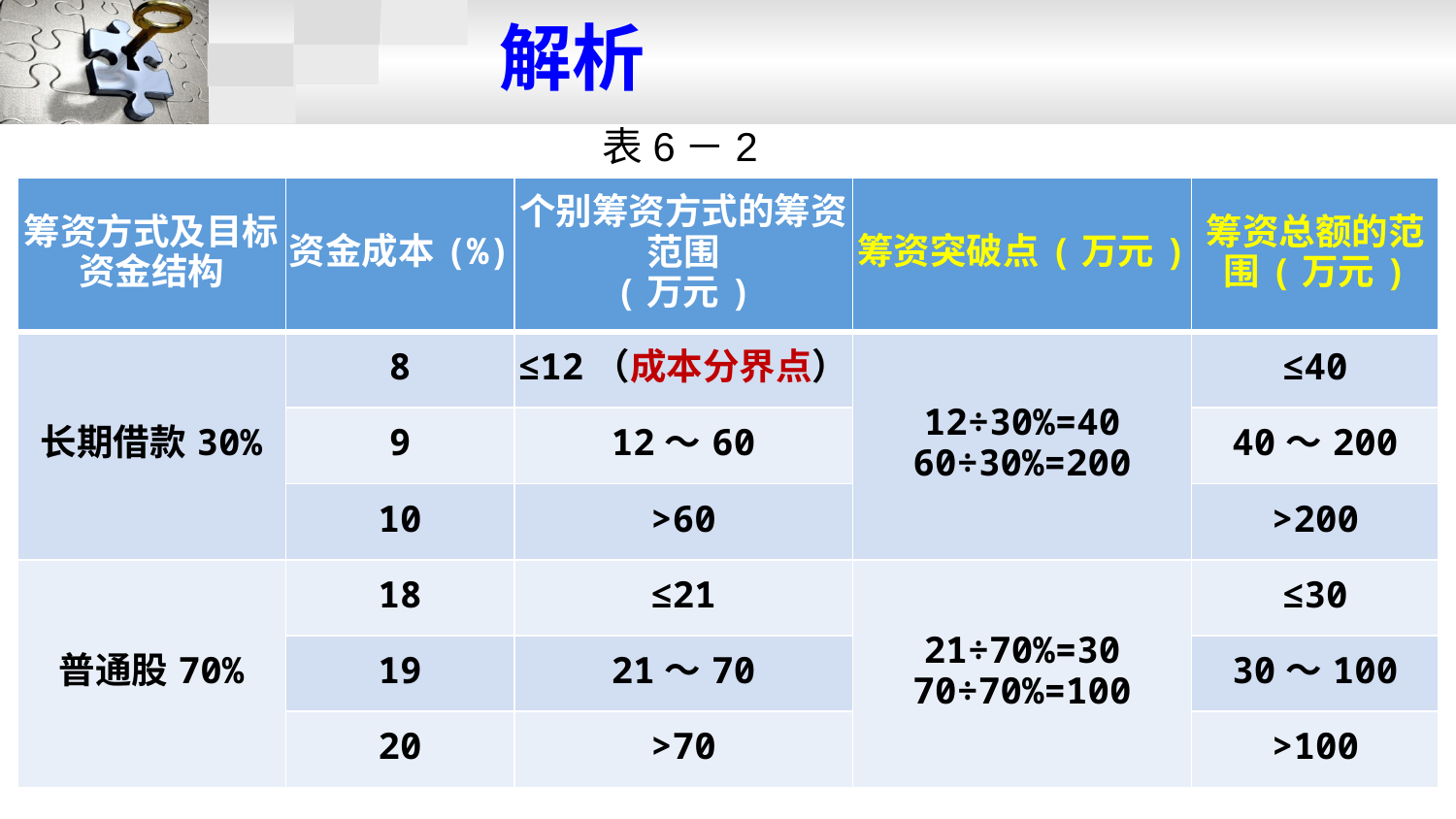

解析
表6－2
| 筹资方式及目标资金结构 | 资金成本(%) | 个别筹资方式的筹资范围 (万元) | 筹资突破点(万元) | 筹资总额的范围(万元) |
| --- | --- | --- | --- | --- |
| 长期借款30% | 8 | ≤12（成本分界点） | 12÷30%=40 60÷30%=200 | ≤40 |
|  | 9 | 12～60 |  | 40～200 |
|  | 10 | >60 |  | >200 |
| 普通股70% | 18 | ≤21 | 21÷70%=30 70÷70%=100 | ≤30 |
|  | 19 | 21～70 |  | 30～100 |
|  | 20 | >70 |  | >100 |